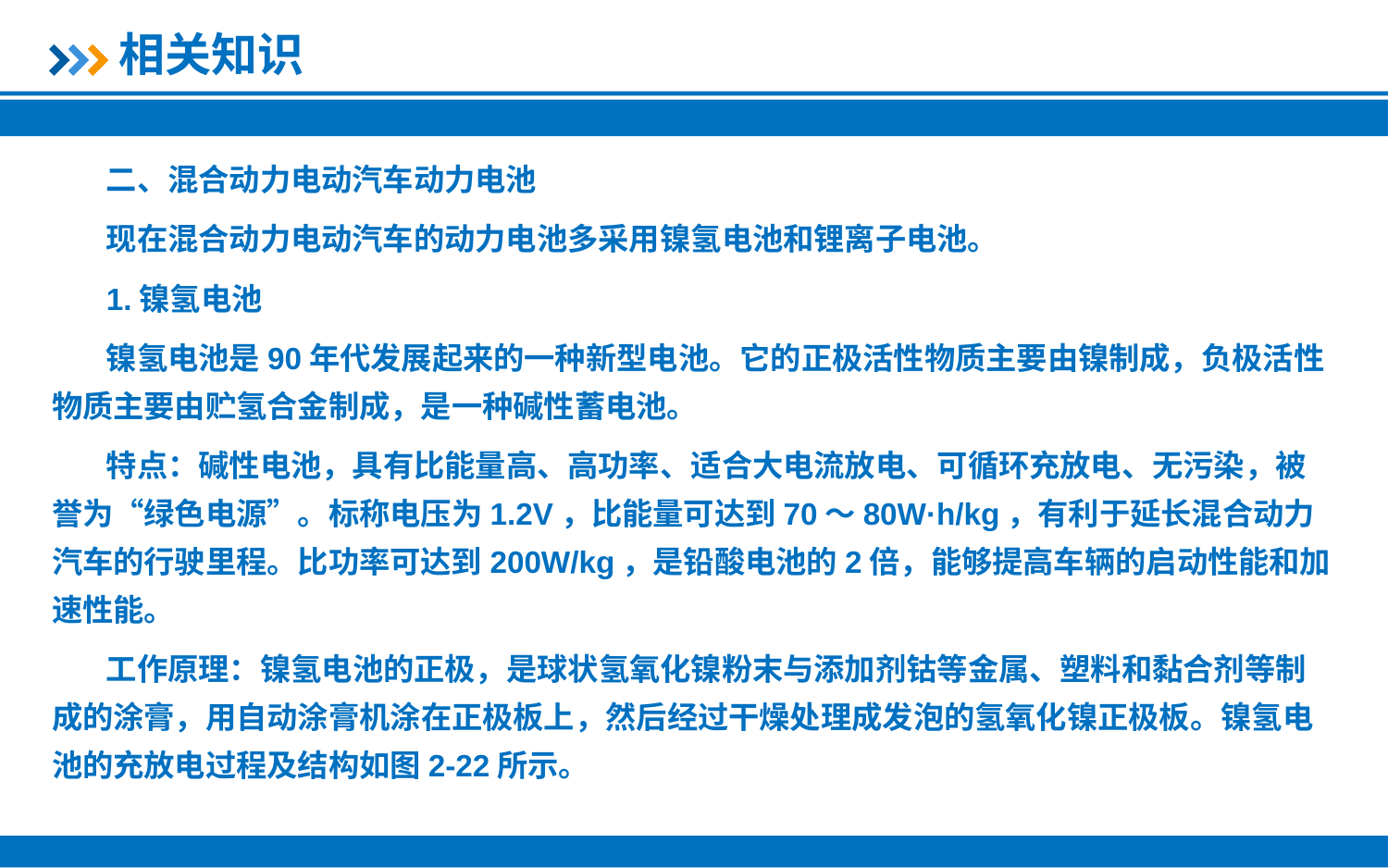

相关知识
二、混合动力电动汽车动力电池
现在混合动力电动汽车的动力电池多采用镍氢电池和锂离子电池。
1.镍氢电池
镍氢电池是90年代发展起来的一种新型电池。它的正极活性物质主要由镍制成，负极活性物质主要由贮氢合金制成，是一种碱性蓄电池。
特点：碱性电池，具有比能量高、高功率、适合大电流放电、可循环充放电、无污染，被誉为“绿色电源”。标称电压为1.2V，比能量可达到70～80W·h/kg，有利于延长混合动力汽车的行驶里程。比功率可达到200W/kg，是铅酸电池的2倍，能够提高车辆的启动性能和加速性能。
工作原理：镍氢电池的正极，是球状氢氧化镍粉末与添加剂钴等金属、塑料和黏合剂等制成的涂膏，用自动涂膏机涂在正极板上，然后经过干燥处理成发泡的氢氧化镍正极板。镍氢电池的充放电过程及结构如图2-22所示。